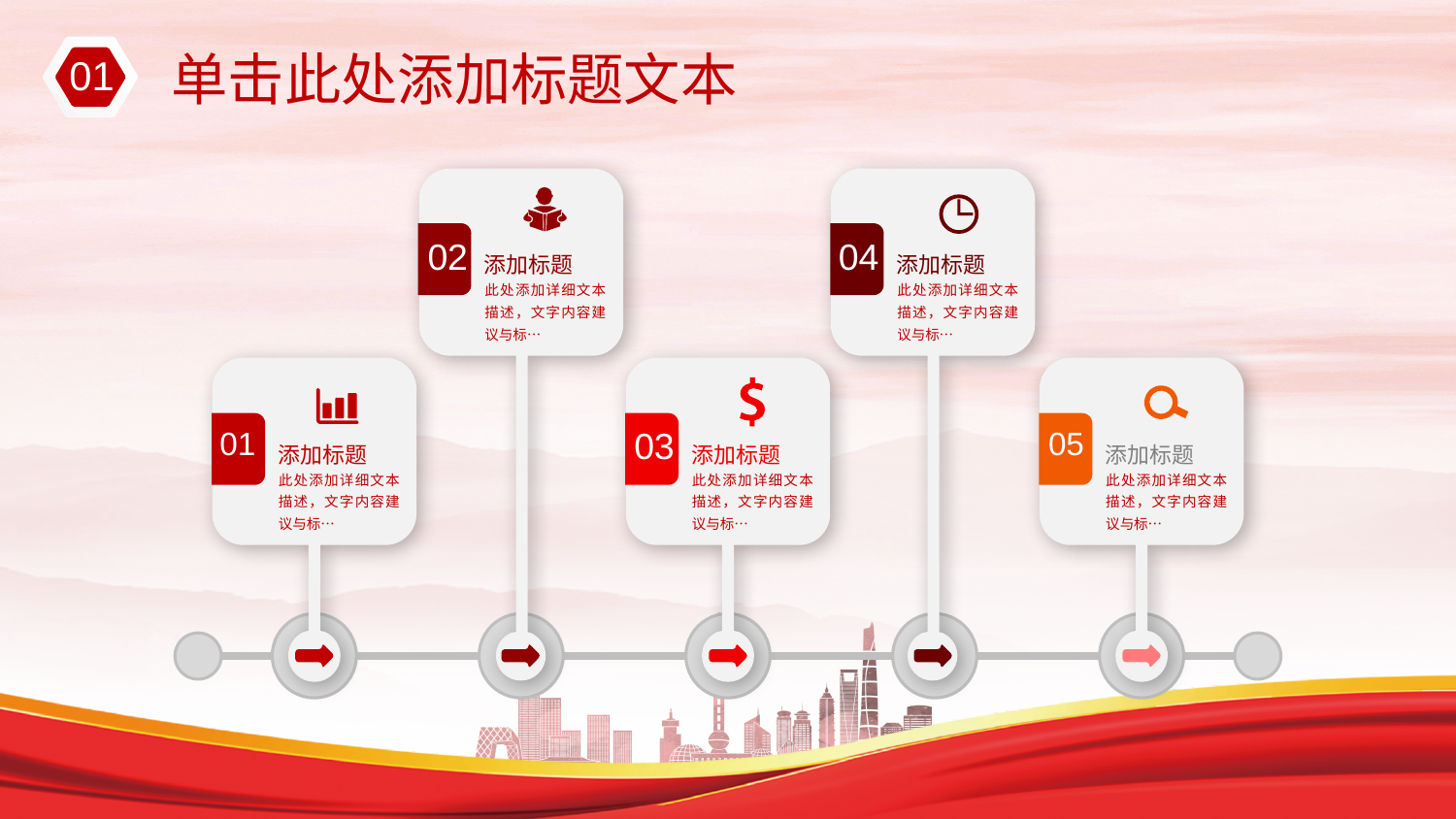

01

单击此处添加标题文本

02

添加标题
此处添加详细文本描述，文字内容建议与标…

04

添加标题
此处添加详细文本描述，文字内容建议与标…

01

添加标题
此处添加详细文本描述，文字内容建议与标…

03

添加标题
此处添加详细文本描述，文字内容建议与标…

05

添加标题
此处添加详细文本描述，文字内容建议与标…